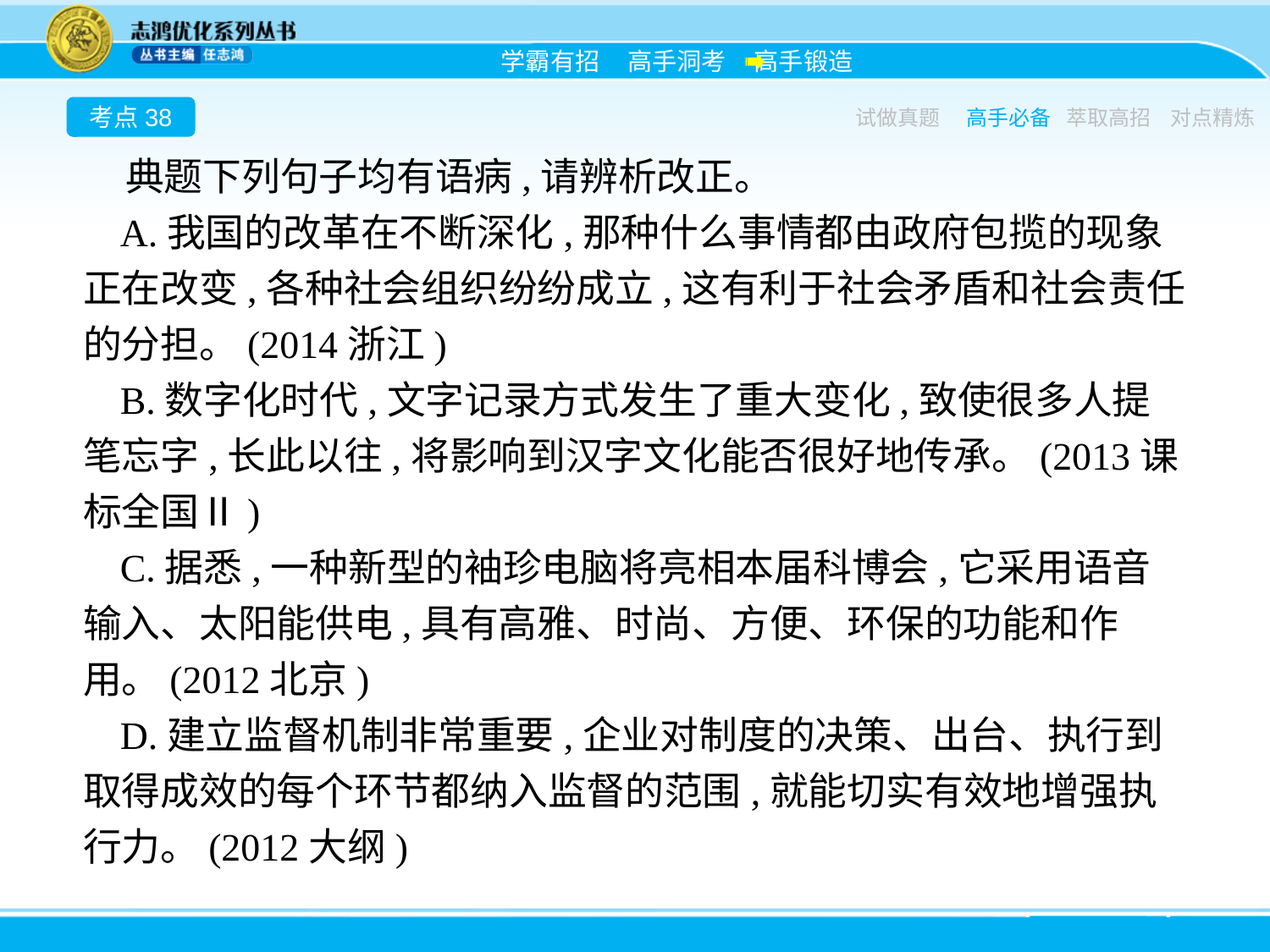

考点38
试做真题
高手必备
萃取高招
对点精炼
典题下列句子均有语病,请辨析改正。
A.我国的改革在不断深化,那种什么事情都由政府包揽的现象正在改变,各种社会组织纷纷成立,这有利于社会矛盾和社会责任的分担。(2014浙江)
B.数字化时代,文字记录方式发生了重大变化,致使很多人提笔忘字,长此以往,将影响到汉字文化能否很好地传承。(2013课标全国Ⅱ)
C.据悉,一种新型的袖珍电脑将亮相本届科博会,它采用语音输入、太阳能供电,具有高雅、时尚、方便、环保的功能和作用。(2012北京)
D.建立监督机制非常重要,企业对制度的决策、出台、执行到取得成效的每个环节都纳入监督的范围,就能切实有效地增强执行力。(2012大纲)